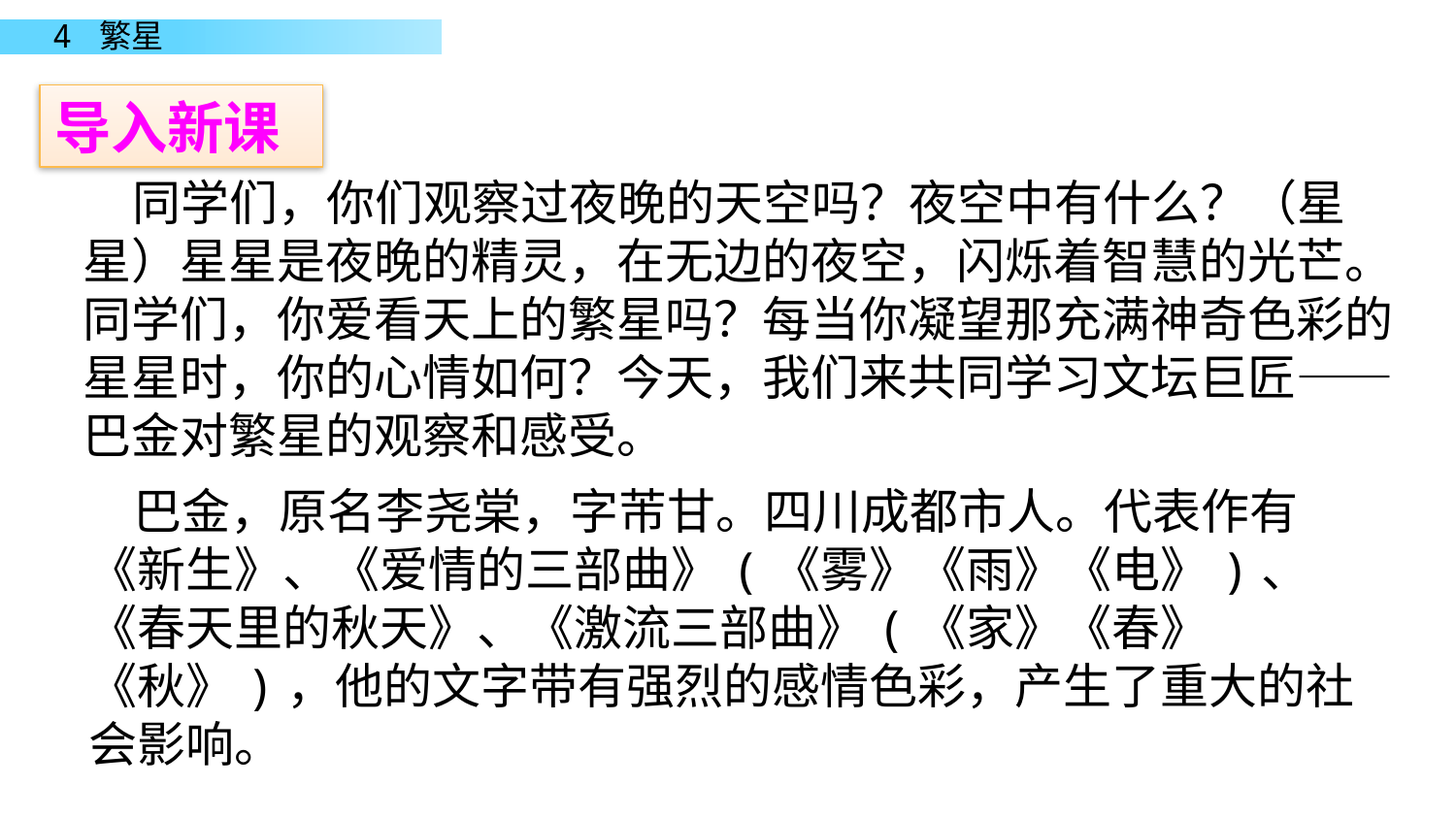

导入新课
    同学们，你们观察过夜晚的天空吗？夜空中有什么？（星星）星星是夜晚的精灵，在无边的夜空，闪烁着智慧的光芒。同学们，你爱看天上的繁星吗？每当你凝望那充满神奇色彩的星星时，你的心情如何？今天，我们来共同学习文坛巨匠——巴金对繁星的观察和感受。
   巴金，原名李尧棠，字芾甘。四川成都市人。代表作有《新生》、《爱情的三部曲》(《雾》《雨》《电》)、《春天里的秋天》、《激流三部曲》(《家》《春》《秋》)，他的文字带有强烈的感情色彩，产生了重大的社会影响。